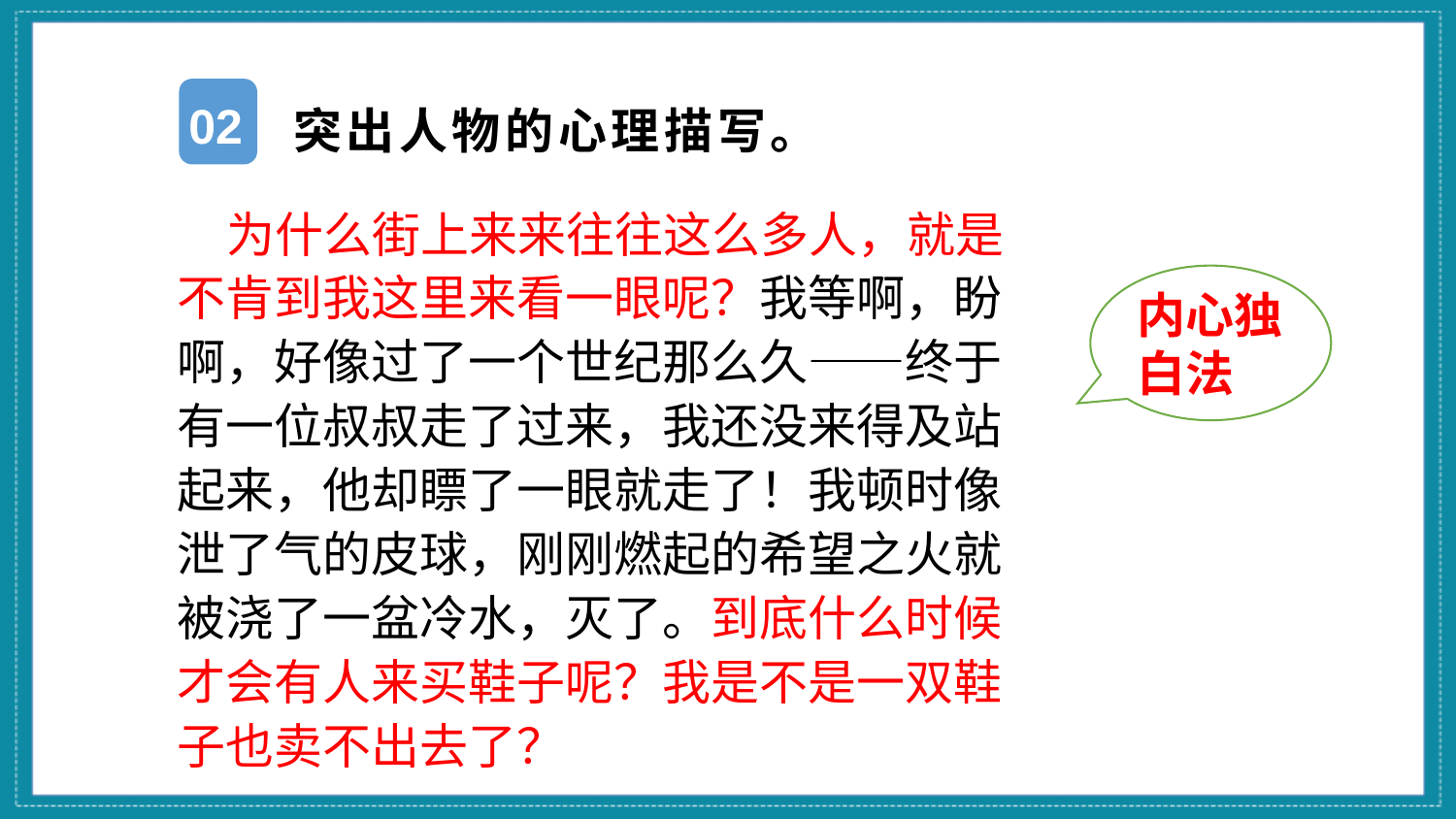

02
突出人物的心理描写。
     为什么街上来来往往这么多人，就是不肯到我这里来看一眼呢？我等啊，盼啊，好像过了一个世纪那么久——终于有一位叔叔走了过来，我还没来得及站起来，他却瞟了一眼就走了！我顿时像泄了气的皮球，刚刚燃起的希望之火就被浇了一盆冷水，灭了。到底什么时候才会有人来买鞋子呢？我是不是一双鞋子也卖不出去了？
内心独白法